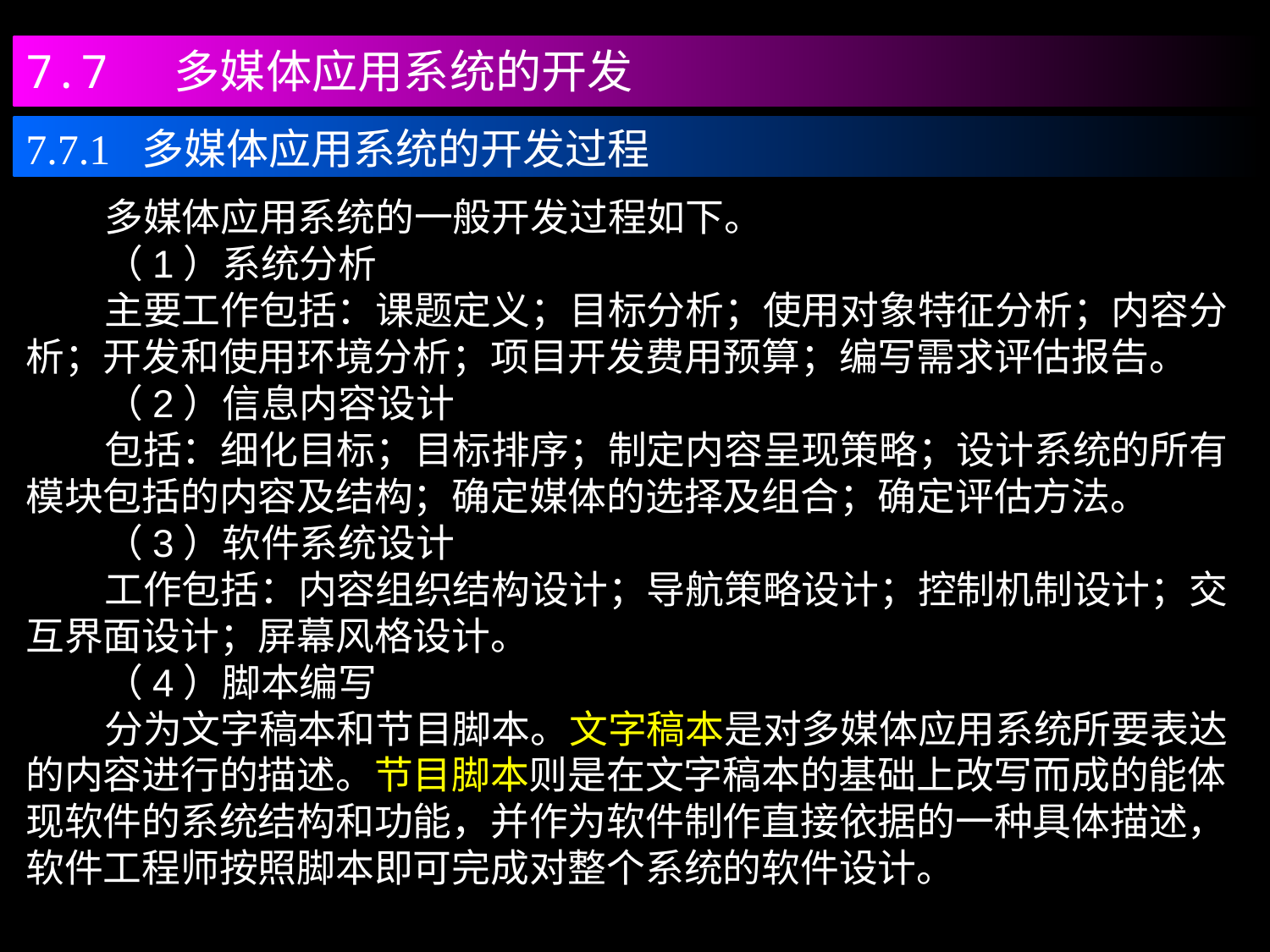

7.7  多媒体应用系统的开发
7.7.1  多媒体应用系统的开发过程
        多媒体应用系统的一般开发过程如下。
        （1）系统分析
        主要工作包括：课题定义；目标分析；使用对象特征分析；内容分析；开发和使用环境分析；项目开发费用预算；编写需求评估报告。
        （2）信息内容设计
        包括：细化目标；目标排序；制定内容呈现策略；设计系统的所有模块包括的内容及结构；确定媒体的选择及组合；确定评估方法。
        （3）软件系统设计
        工作包括：内容组织结构设计；导航策略设计；控制机制设计；交互界面设计；屏幕风格设计。
        （4）脚本编写
        分为文字稿本和节目脚本。文字稿本是对多媒体应用系统所要表达的内容进行的描述。节目脚本则是在文字稿本的基础上改写而成的能体现软件的系统结构和功能，并作为软件制作直接依据的一种具体描述，软件工程师按照脚本即可完成对整个系统的软件设计。